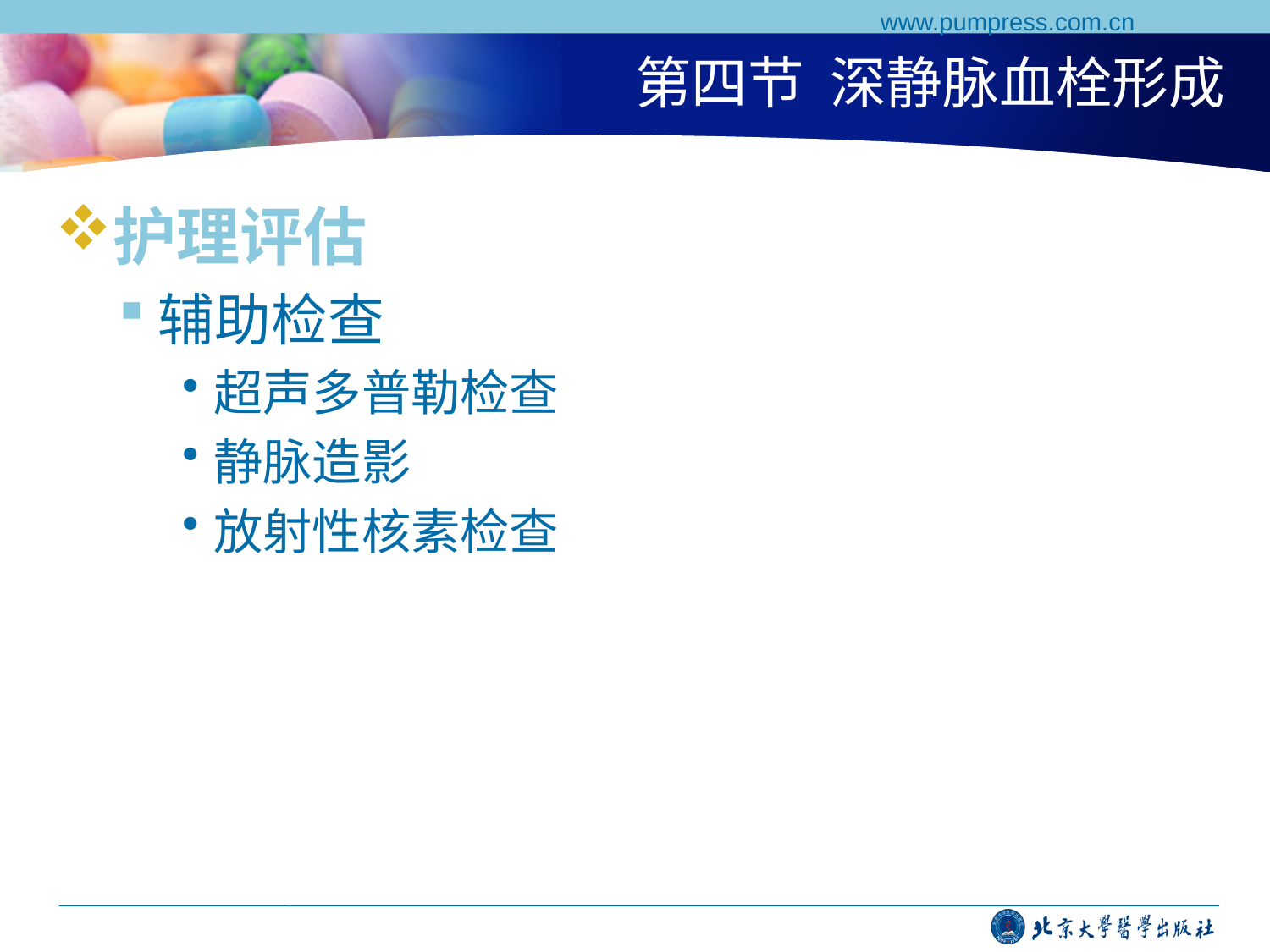

www.pumpress.com.cn
# 第四节  深静脉血栓形成
护理评估
辅助检查
超声多普勒检查
静脉造影
放射性核素检查